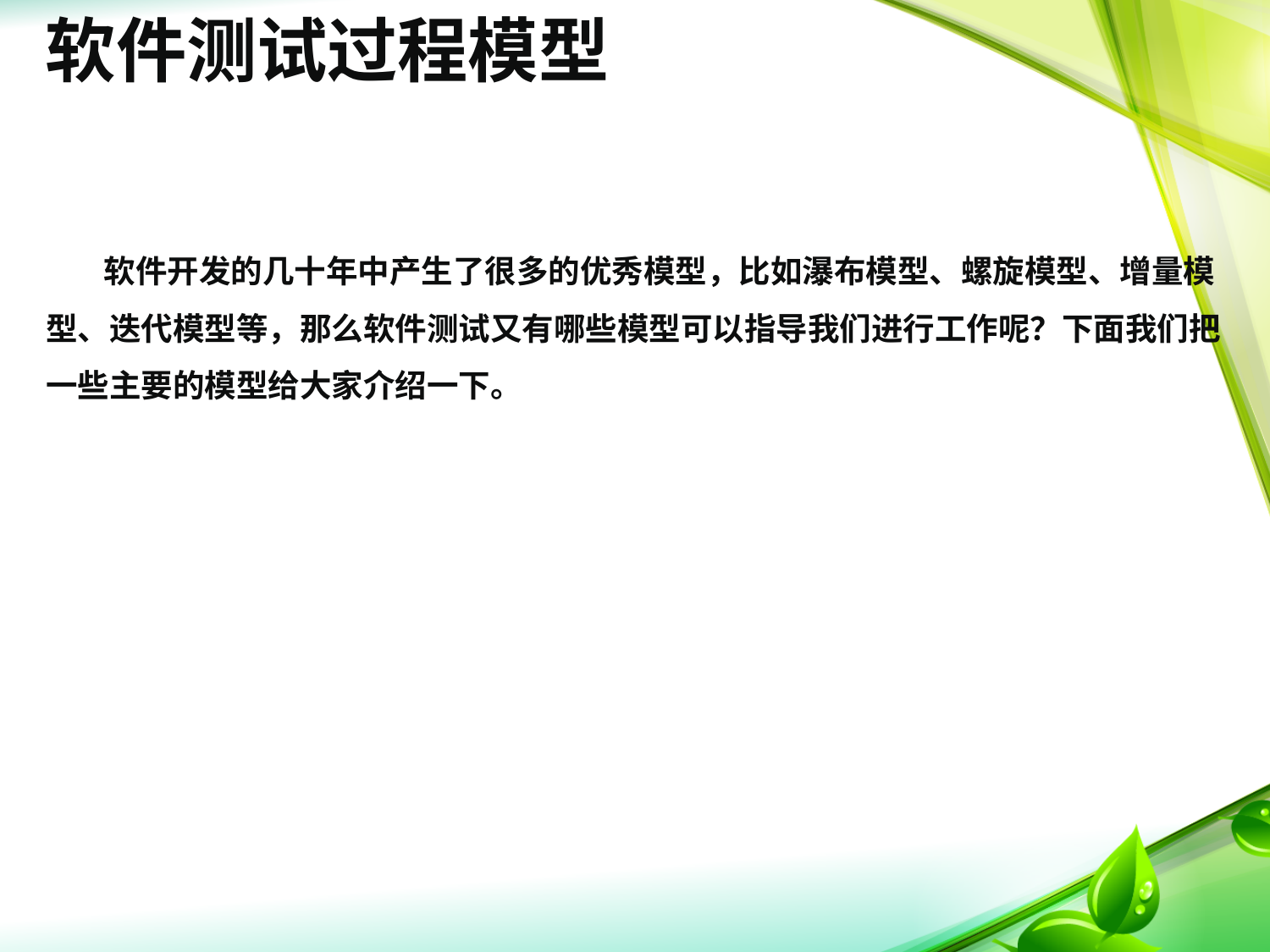

软件测试过程模型
       软件开发的几十年中产生了很多的优秀模型，比如瀑布模型、螺旋模型、增量模型、迭代模型等，那么软件测试又有哪些模型可以指导我们进行工作呢？下面我们把一些主要的模型给大家介绍一下。